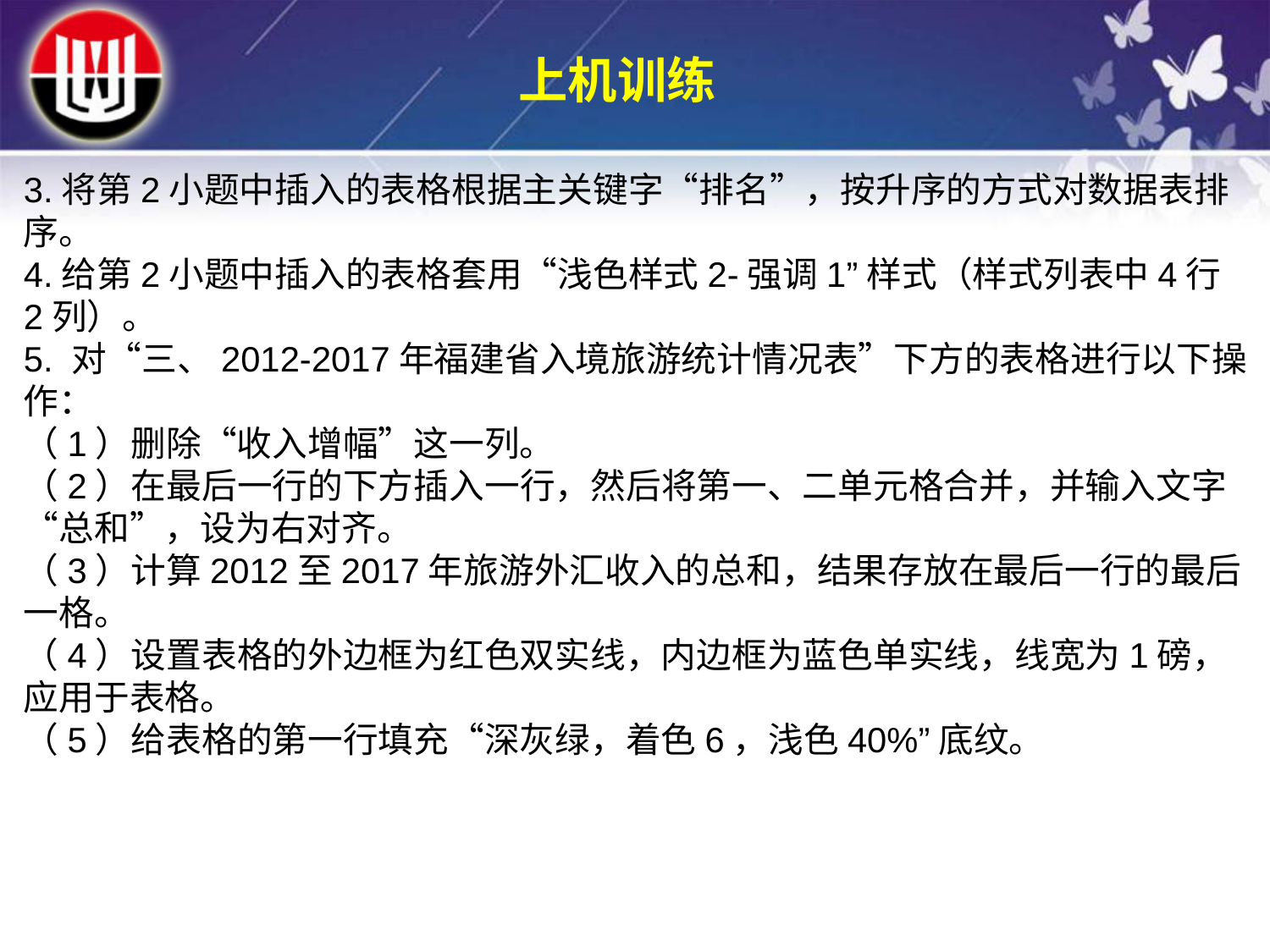

上机训练
3.将第2小题中插入的表格根据主关键字“排名”，按升序的方式对数据表排序。4.给第2小题中插入的表格套用“浅色样式2-强调1”样式（样式列表中4行2列）。
5. 对“三、2012-2017年福建省入境旅游统计情况表”下方的表格进行以下操作：（1）删除“收入增幅”这一列。（2）在最后一行的下方插入一行，然后将第一、二单元格合并，并输入文字“总和”，设为右对齐。（3）计算2012至2017年旅游外汇收入的总和，结果存放在最后一行的最后一格。（4）设置表格的外边框为红色双实线，内边框为蓝色单实线，线宽为1磅，应用于表格。（5）给表格的第一行填充“深灰绿，着色6，浅色40%”底纹。